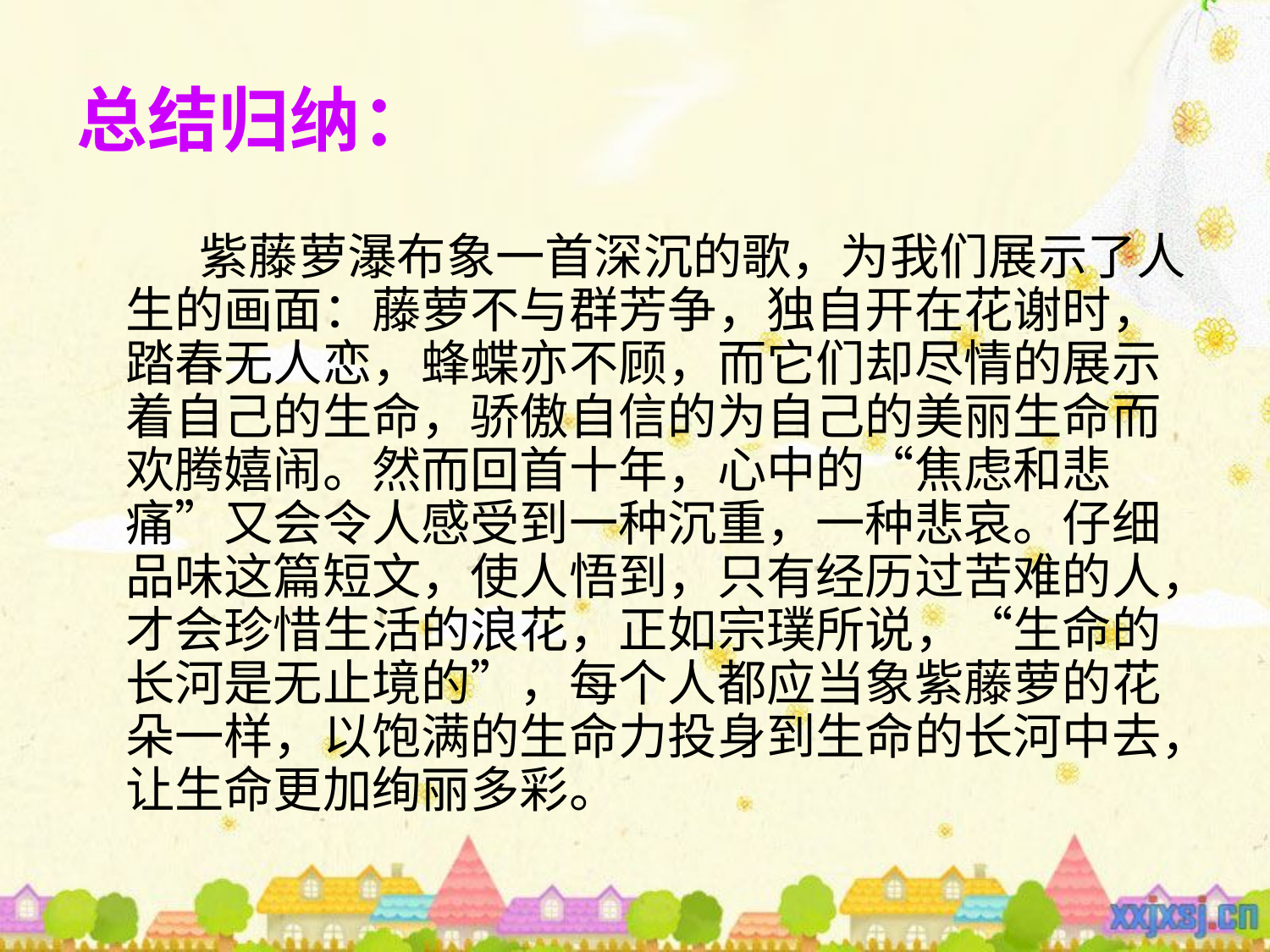

# 总结归纳：
          紫藤萝瀑布象一首深沉的歌，为我们展示了人生的画面：藤萝不与群芳争，独自开在花谢时，踏春无人恋，蜂蝶亦不顾，而它们却尽情的展示着自己的生命，骄傲自信的为自己的美丽生命而欢腾嬉闹。然而回首十年，心中的“焦虑和悲痛”又会令人感受到一种沉重，一种悲哀。仔细品味这篇短文，使人悟到，只有经历过苦难的人，才会珍惜生活的浪花，正如宗璞所说，“生命的长河是无止境的”，每个人都应当象紫藤萝的花朵一样，以饱满的生命力投身到生命的长河中去，让生命更加绚丽多彩。